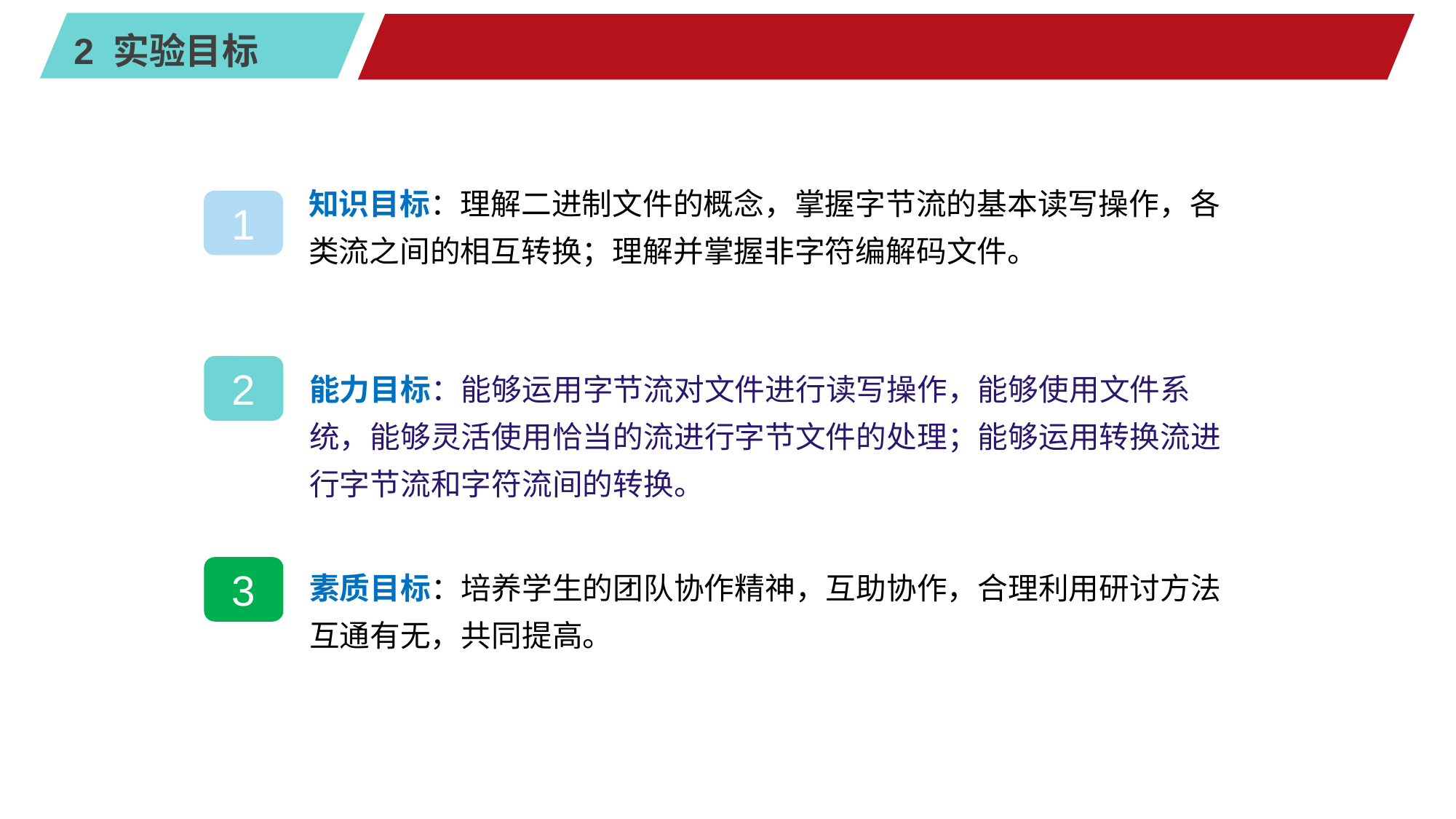

#
知识目标：理解二进制文件的概念，掌握字节流的基本读写操作，各类流之间的相互转换；理解并掌握非字符编解码文件。
1
能力目标：能够运用字节流对文件进行读写操作，能够使用文件系统，能够灵活使用恰当的流进行字节文件的处理；能够运用转换流进行字节流和字符流间的转换。
2
素质目标：培养学生的团队协作精神，互助协作，合理利用研讨方法互通有无，共同提高。
3